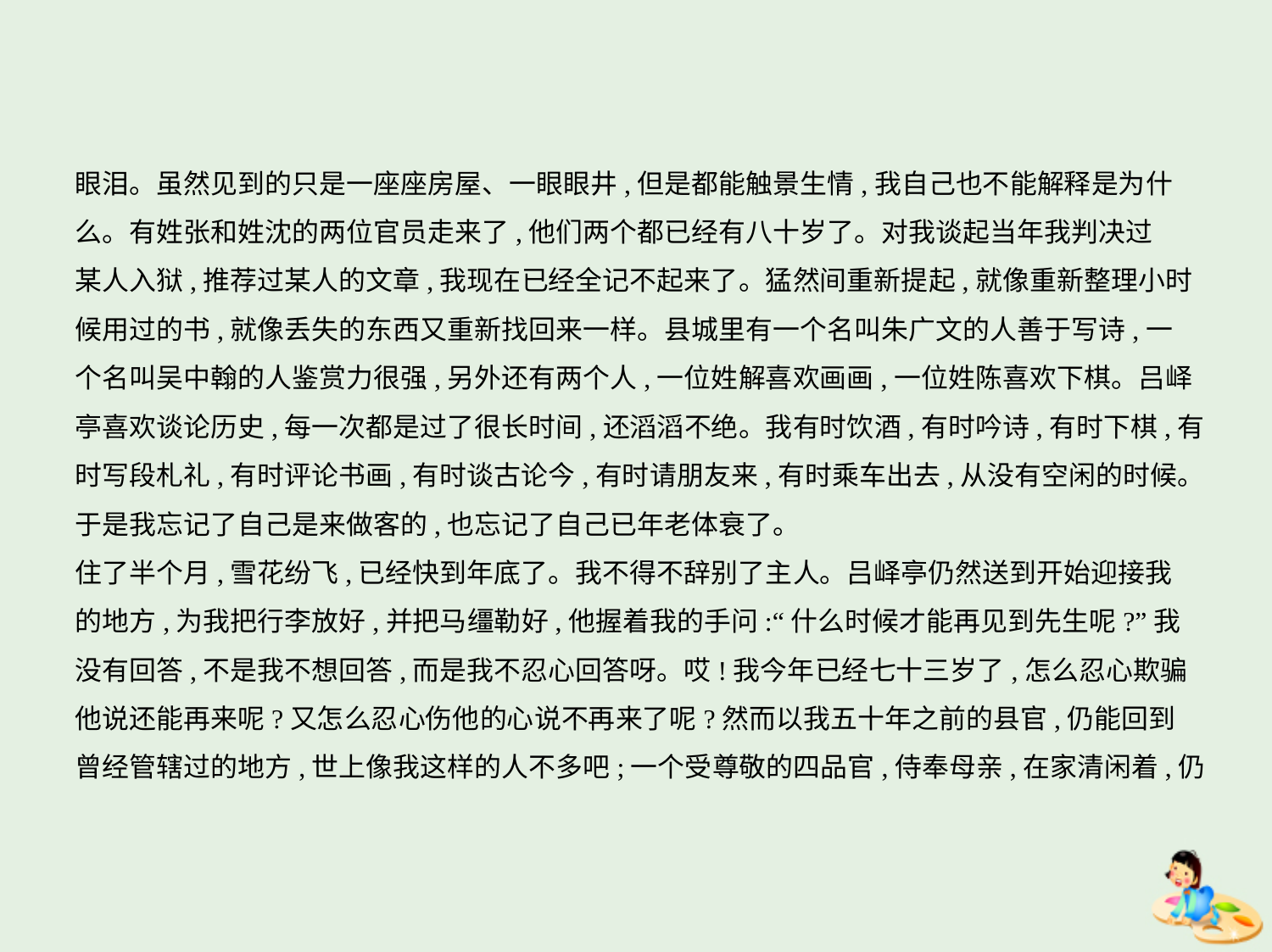

眼泪。虽然见到的只是一座座房屋、一眼眼井,但是都能触景生情,我自己也不能解释是为什么。有姓张和姓沈的两位官员走来了,他们两个都已经有八十岁了。对我谈起当年我判决过
某人入狱,推荐过某人的文章,我现在已经全记不起来了。猛然间重新提起,就像重新整理小时
候用过的书,就像丢失的东西又重新找回来一样。县城里有一个名叫朱广文的人善于写诗,一
个名叫吴中翰的人鉴赏力很强,另外还有两个人,一位姓解喜欢画画,一位姓陈喜欢下棋。吕峄
亭喜欢谈论历史,每一次都是过了很长时间,还滔滔不绝。我有时饮酒,有时吟诗,有时下棋,有
时写段札礼,有时评论书画,有时谈古论今,有时请朋友来,有时乘车出去,从没有空闲的时候。
于是我忘记了自己是来做客的,也忘记了自己已年老体衰了。
住了半个月,雪花纷飞,已经快到年底了。我不得不辞别了主人。吕峄亭仍然送到开始迎接我
的地方,为我把行李放好,并把马缰勒好,他握着我的手问:“什么时候才能再见到先生呢?”我
没有回答,不是我不想回答,而是我不忍心回答呀。哎!我今年已经七十三岁了,怎么忍心欺骗
他说还能再来呢?又怎么忍心伤他的心说不再来了呢?然而以我五十年之前的县官,仍能回到
曾经管辖过的地方,世上像我这样的人不多吧;一个受尊敬的四品官,侍奉母亲,在家清闲着,仍